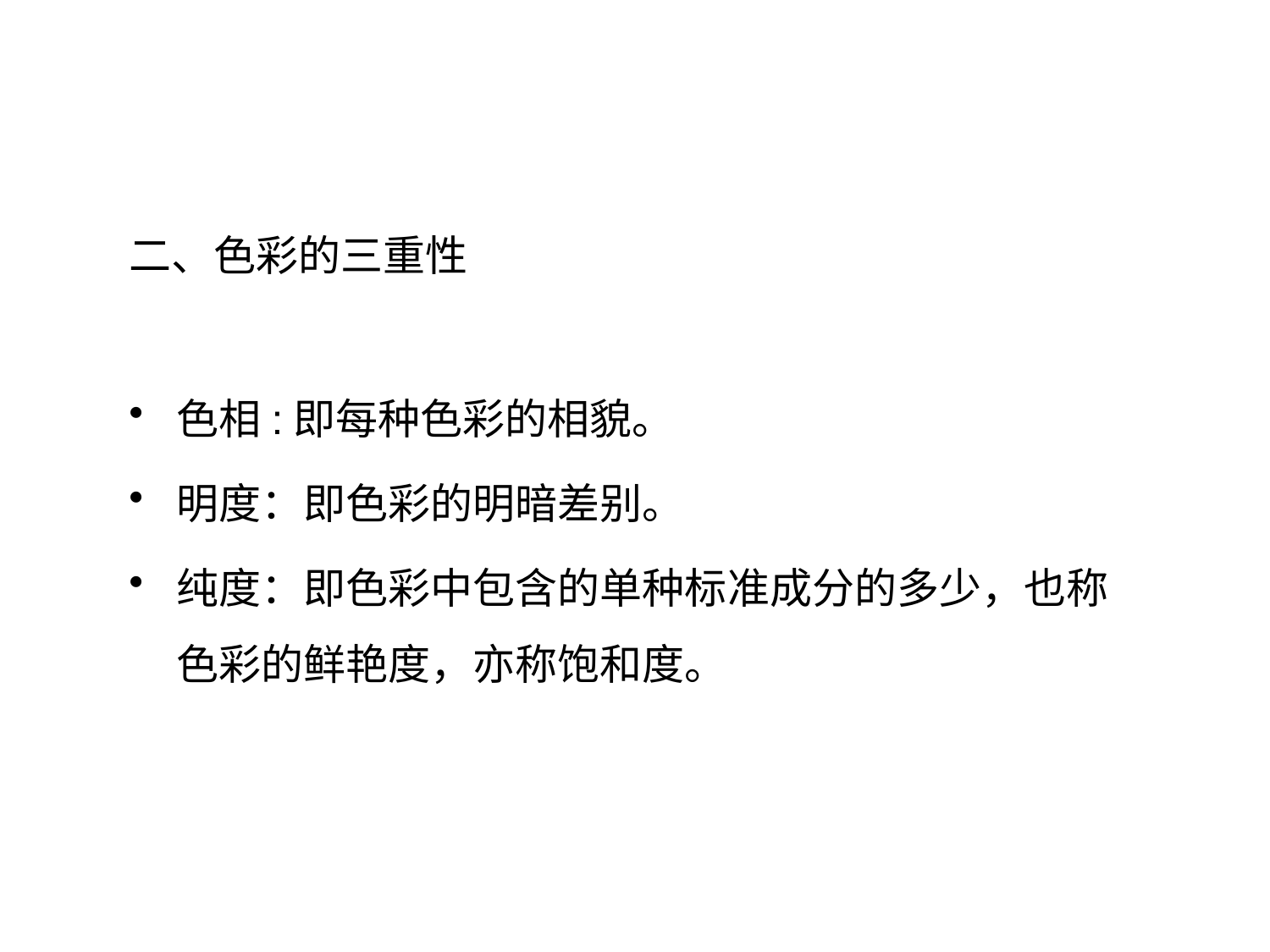

二、色彩的三重性

色相:即每种色彩的相貌。
明度：即色彩的明暗差别。
纯度：即色彩中包含的单种标准成分的多少，也称色彩的鲜艳度，亦称饱和度。